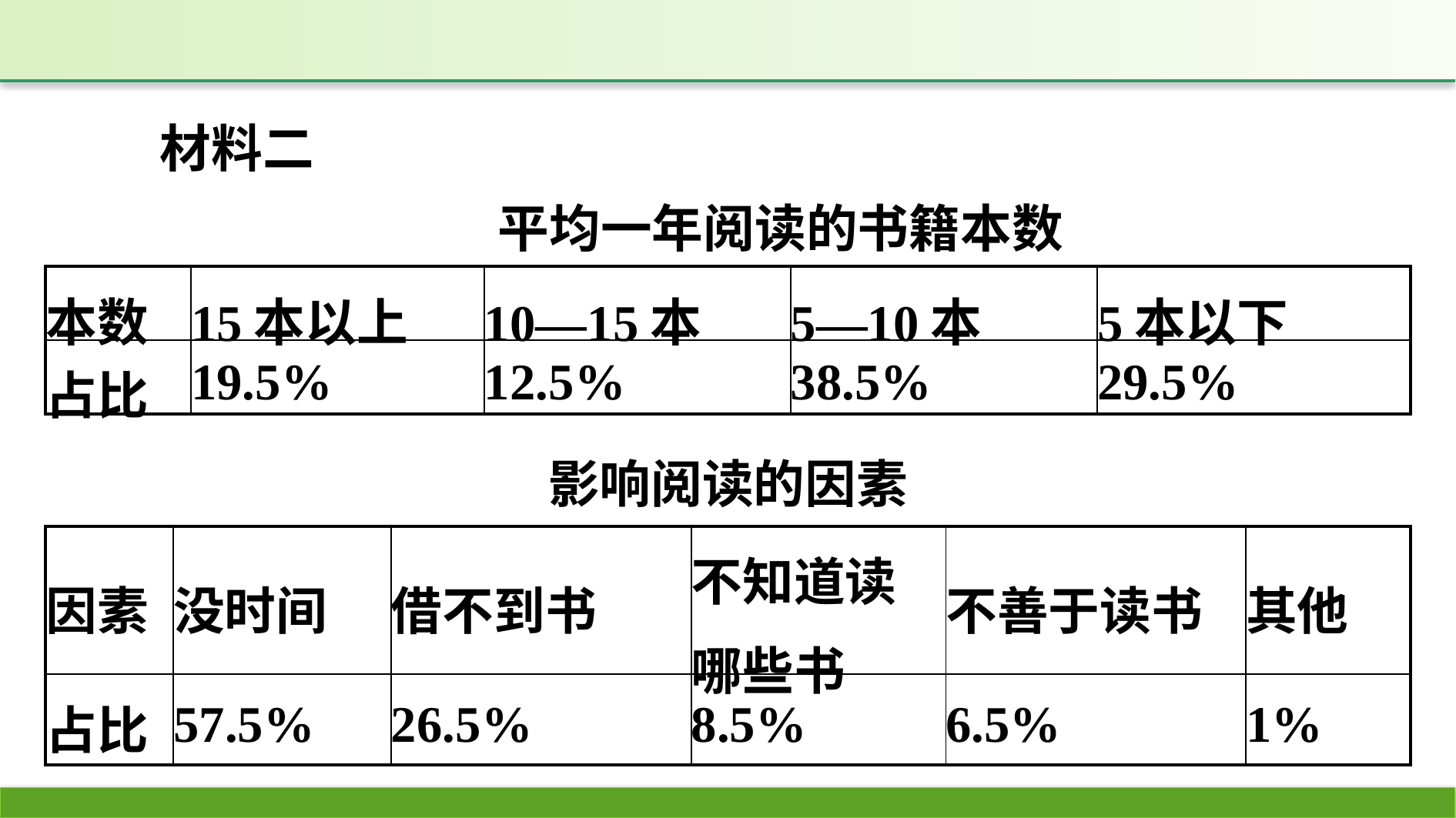

材料二
平均一年阅读的书籍本数
| 本数 | 15本以上 | 10—15本 | 5—10本 | 5本以下 |
| --- | --- | --- | --- | --- |
| 占比 | 19.5% | 12.5% | 38.5% | 29.5% |
影响阅读的因素
| 因素 | 没时间 | 借不到书 | 不知道读哪些书 | 不善于读书 | 其他 |
| --- | --- | --- | --- | --- | --- |
| 占比 | 57.5% | 26.5% | 8.5% | 6.5% | 1% |